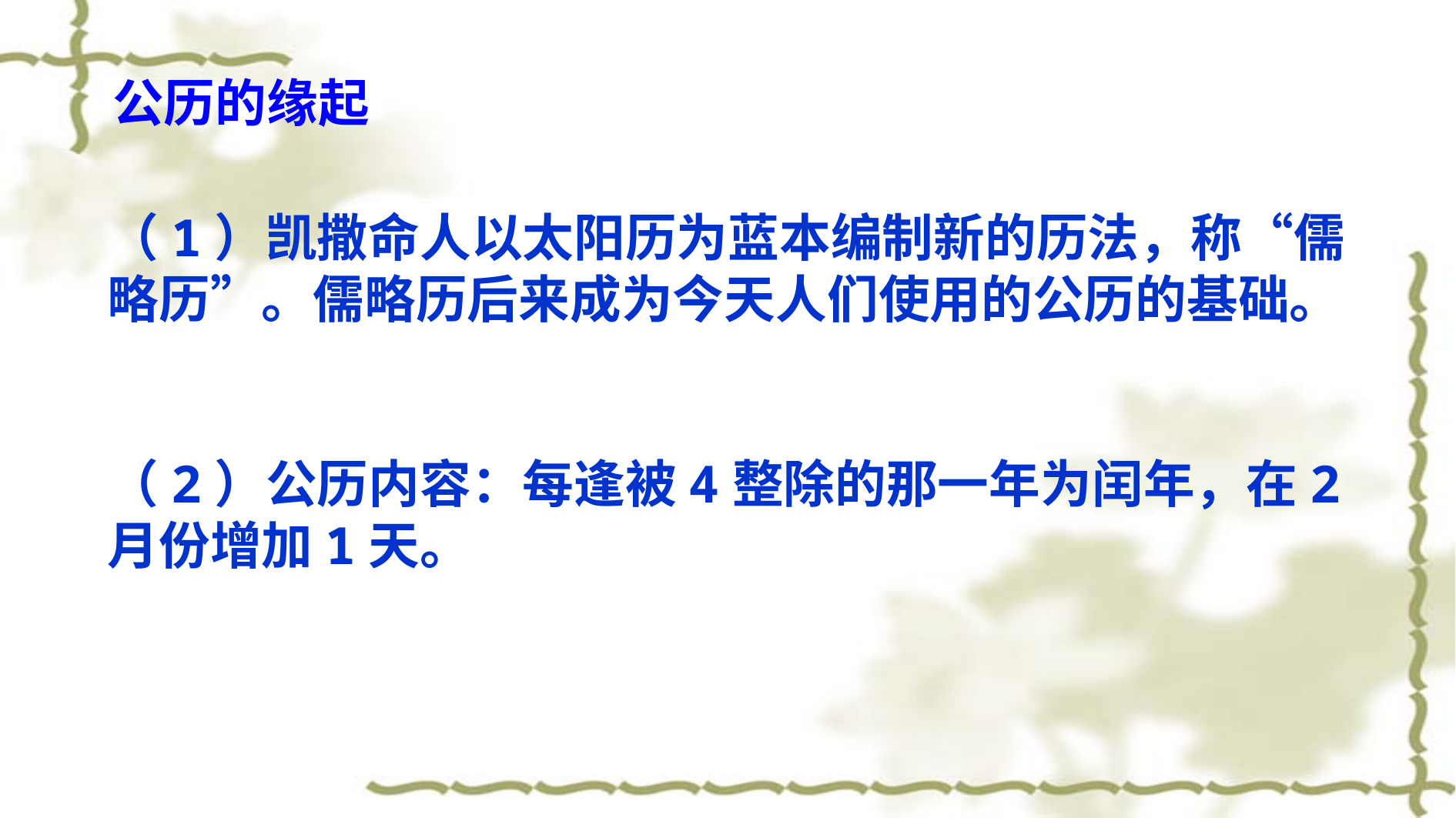

公历的缘起
（1）凯撒命人以太阳历为蓝本编制新的历法，称“儒略历”。儒略历后来成为今天人们使用的公历的基础。

（2）公历内容：每逢被4整除的那一年为闰年，在2月份增加1天。